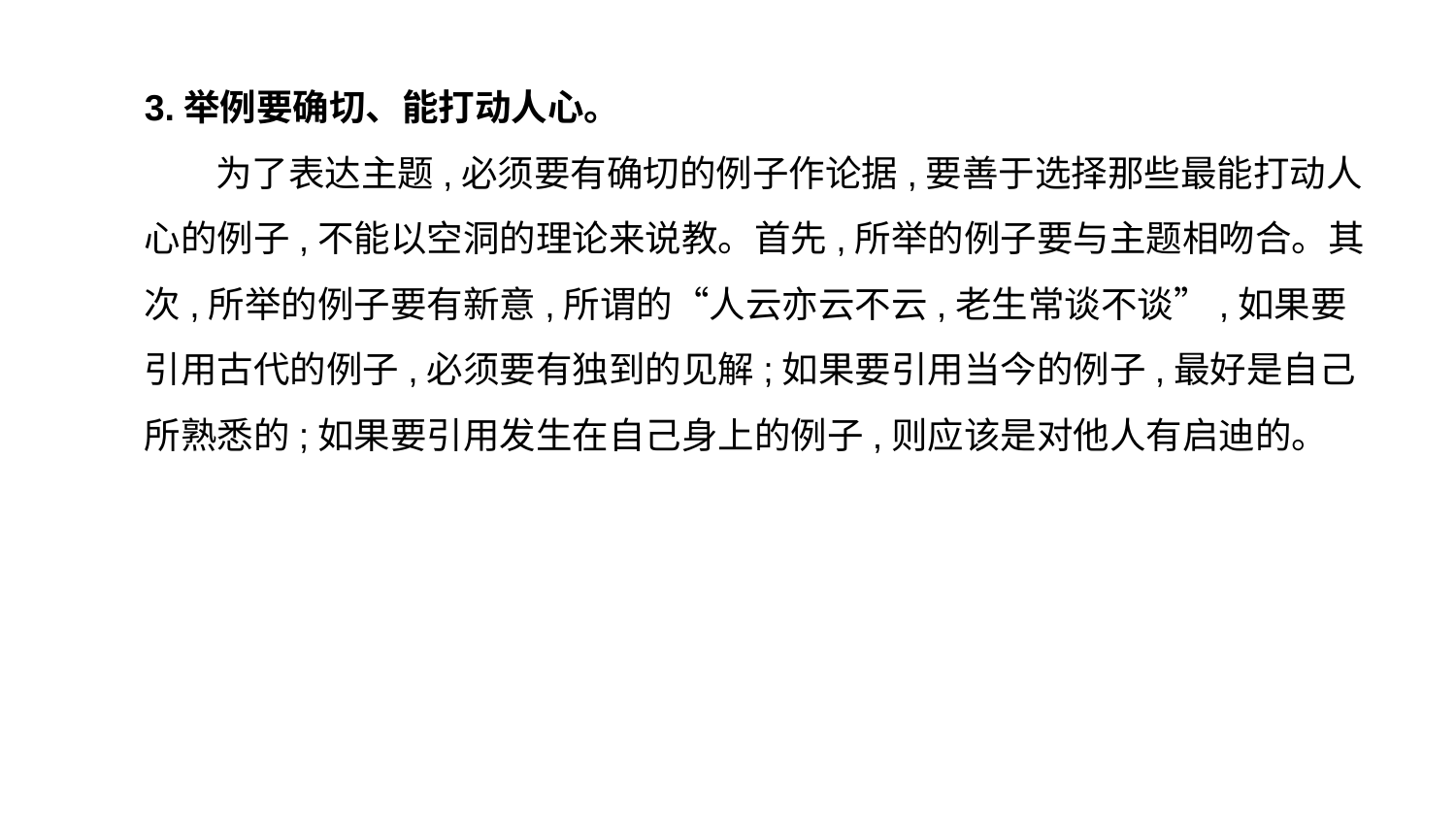

3.举例要确切、能打动人心。
为了表达主题,必须要有确切的例子作论据,要善于选择那些最能打动人心的例子,不能以空洞的理论来说教。首先,所举的例子要与主题相吻合。其次,所举的例子要有新意,所谓的“人云亦云不云,老生常谈不谈”,如果要引用古代的例子,必须要有独到的见解;如果要引用当今的例子,最好是自己所熟悉的;如果要引用发生在自己身上的例子,则应该是对他人有启迪的。